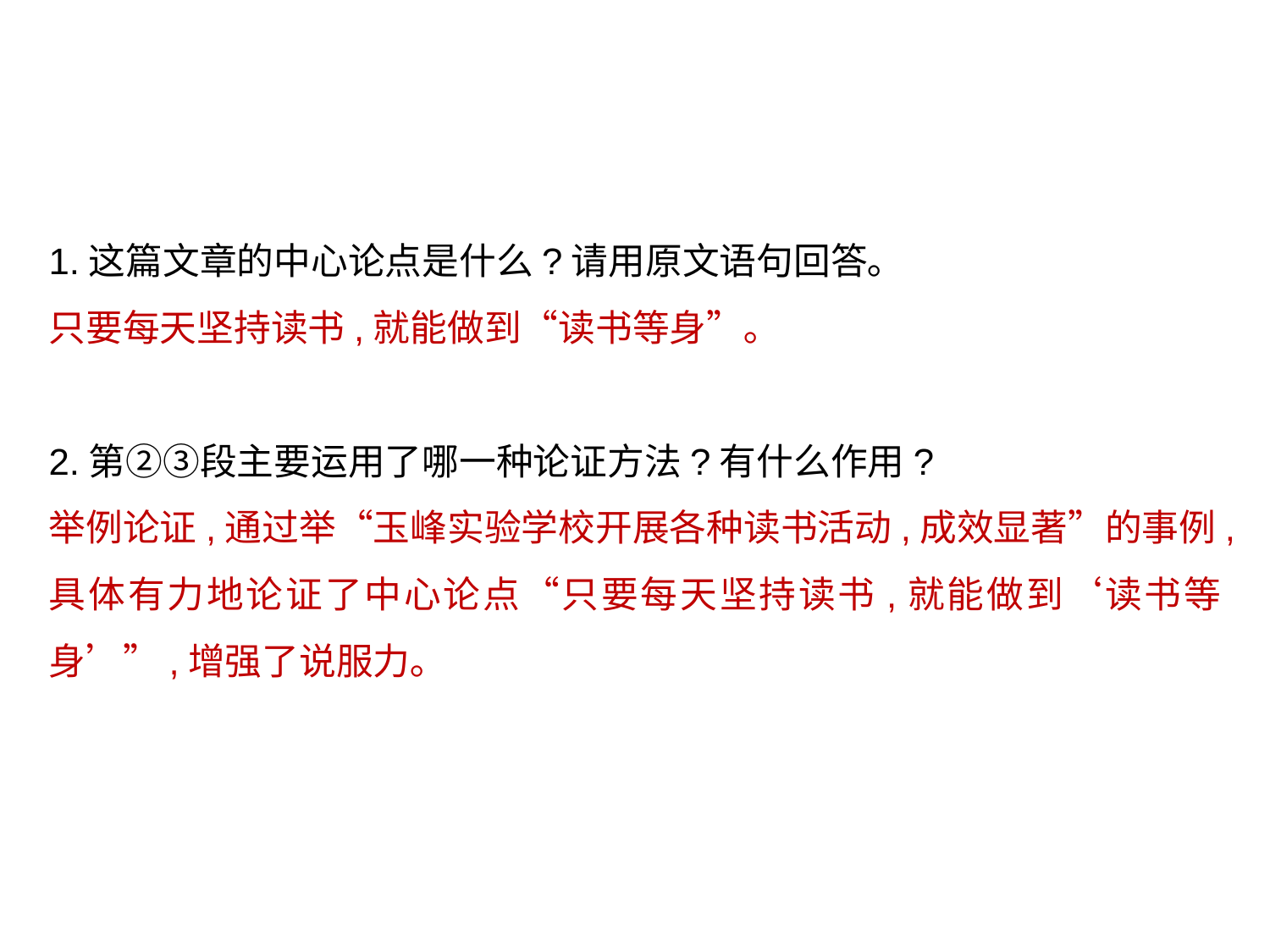

1.这篇文章的中心论点是什么?请用原文语句回答｡
只要每天坚持读书,就能做到“读书等身”｡

2.第②③段主要运用了哪一种论证方法?有什么作用?
举例论证,通过举“玉峰实验学校开展各种读书活动,成效显著”的事例,具体有力地论证了中心论点“只要每天坚持读书,就能做到‘读书等身’”,增强了说服力｡